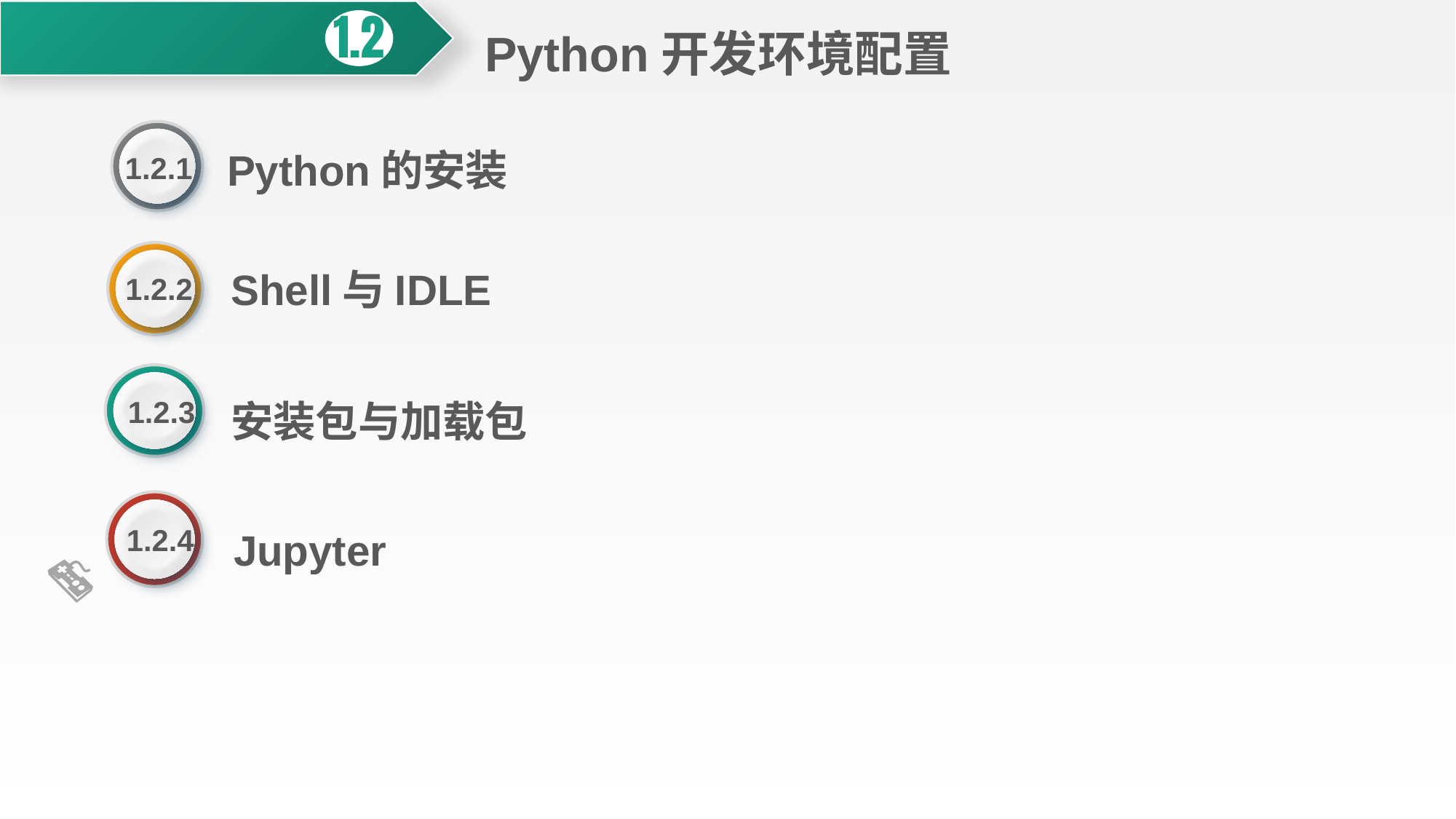

Python开发环境配置
1.2

Python的安装
1.2.1

Shell与IDLE
1.2.2

安装包与加载包
1.2.3

Jupyter
1.2.4